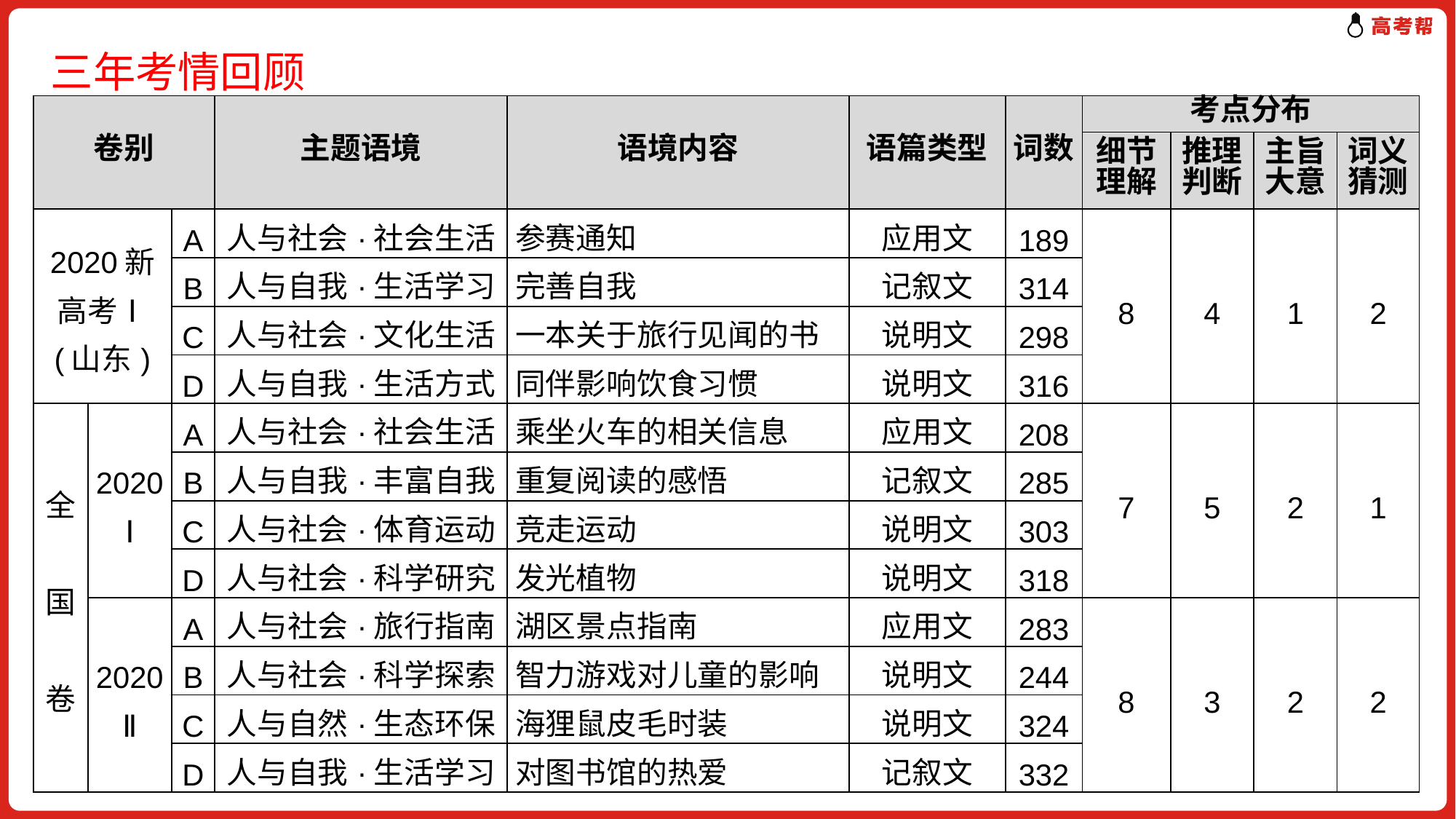

三年考情回顾
| 卷别 |  |  | 主题语境 | 语境内容 | 语篇类型 | 词数 | 考点分布 |  |  |  |
| --- | --- | --- | --- | --- | --- | --- | --- | --- | --- | --- |
|  |  |  |  |  |  |  | 细节理解 | 推理判断 | 主旨大意 | 词义猜测 |
| 2020新 高考Ⅰ (山东) |  | A | 人与社会·社会生活 | 参赛通知 | 应用文 | 189 | 8 | 4 | 1 | 2 |
|  |  | B | 人与自我·生活学习 | 完善自我 | 记叙文 | 314 |  |  |  |  |
|  |  | C | 人与社会·文化生活 | 一本关于旅行见闻的书 | 说明文 | 298 |  |  |  |  |
|  |  | D | 人与自我·生活方式 | 同伴影响饮食习惯 | 说明文 | 316 |  |  |  |  |
| 全 国 卷 | 2020 Ⅰ | A | 人与社会·社会生活 | 乘坐火车的相关信息 | 应用文 | 208 | 7 | 5 | 2 | 1 |
|  |  | B | 人与自我·丰富自我 | 重复阅读的感悟 | 记叙文 | 285 |  |  |  |  |
|  |  | C | 人与社会·体育运动 | 竞走运动 | 说明文 | 303 |  |  |  |  |
|  |  | D | 人与社会·科学研究 | 发光植物 | 说明文 | 318 |  |  |  |  |
|  | 2020 Ⅱ | A | 人与社会·旅行指南 | 湖区景点指南 | 应用文 | 283 | 8 | 3 | 2 | 2 |
|  |  | B | 人与社会·科学探索 | 智力游戏对儿童的影响 | 说明文 | 244 |  |  |  |  |
|  |  | C | 人与自然·生态环保 | 海狸鼠皮毛时装 | 说明文 | 324 |  |  |  |  |
|  |  | D | 人与自我·生活学习 | 对图书馆的热爱 | 记叙文 | 332 |  |  |  |  |